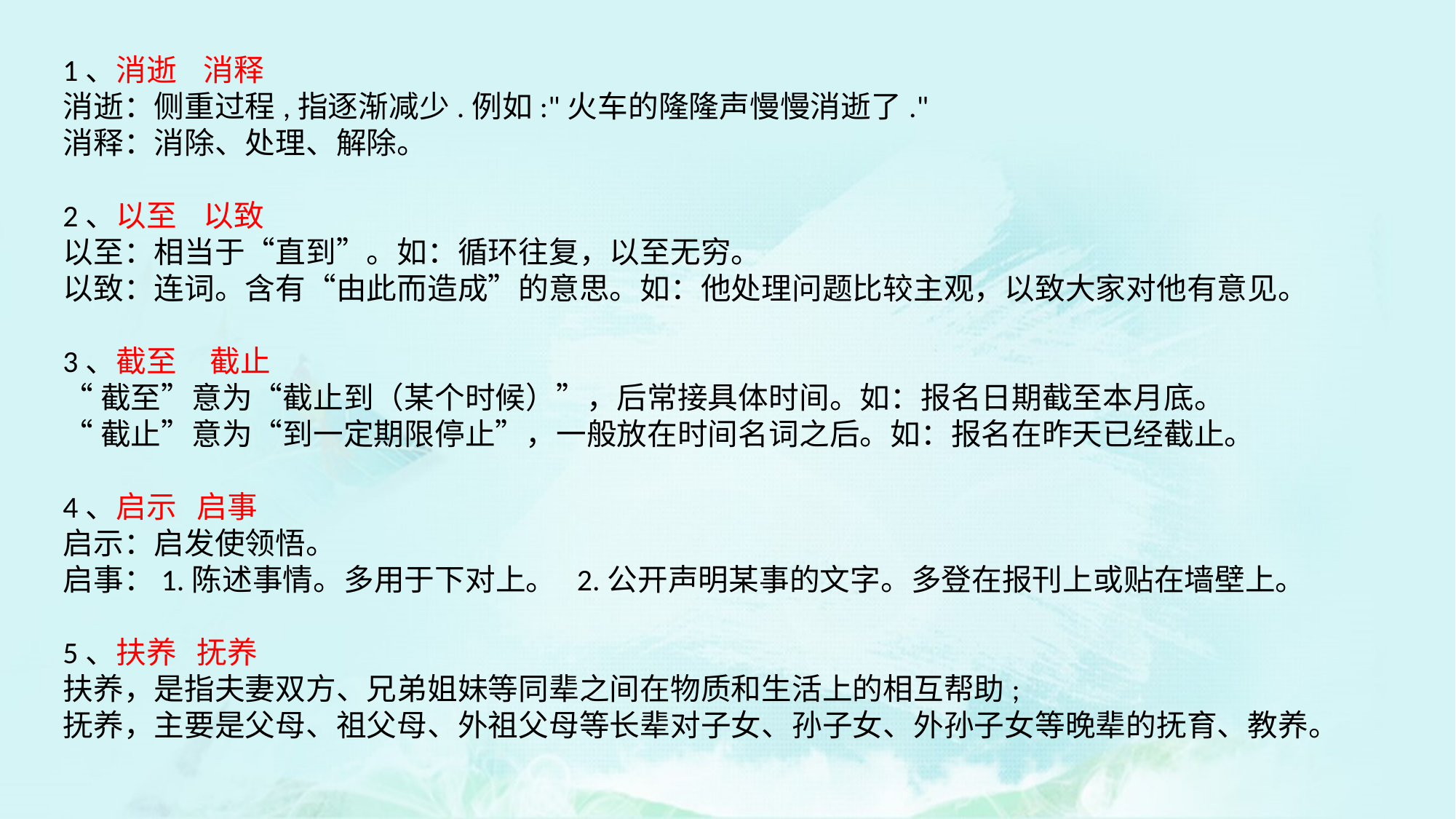

1、消逝    消释
消逝：侧重过程,指逐渐减少.例如:"火车的隆隆声慢慢消逝了."
消释：消除、处理、解除。

2、以至    以致
以至：相当于“直到”。如：循环往复，以至无穷。
以致：连词。含有“由此而造成”的意思。如：他处理问题比较主观，以致大家对他有意见。

3、截至     截止
“截至”意为“截止到（某个时候）”，后常接具体时间。如：报名日期截至本月底。
“截止”意为“到一定期限停止”，一般放在时间名词之后。如：报名在昨天已经截止。

4、启示   启事
启示：启发使领悟。
启事：1.陈述事情。多用于下对上。  2.公开声明某事的文字。多登在报刊上或贴在墙壁上。

5、扶养   抚养
扶养，是指夫妻双方、兄弟姐妹等同辈之间在物质和生活上的相互帮助;
抚养，主要是父母、祖父母、外祖父母等长辈对子女、孙子女、外孙子女等晚辈的抚育、教养。